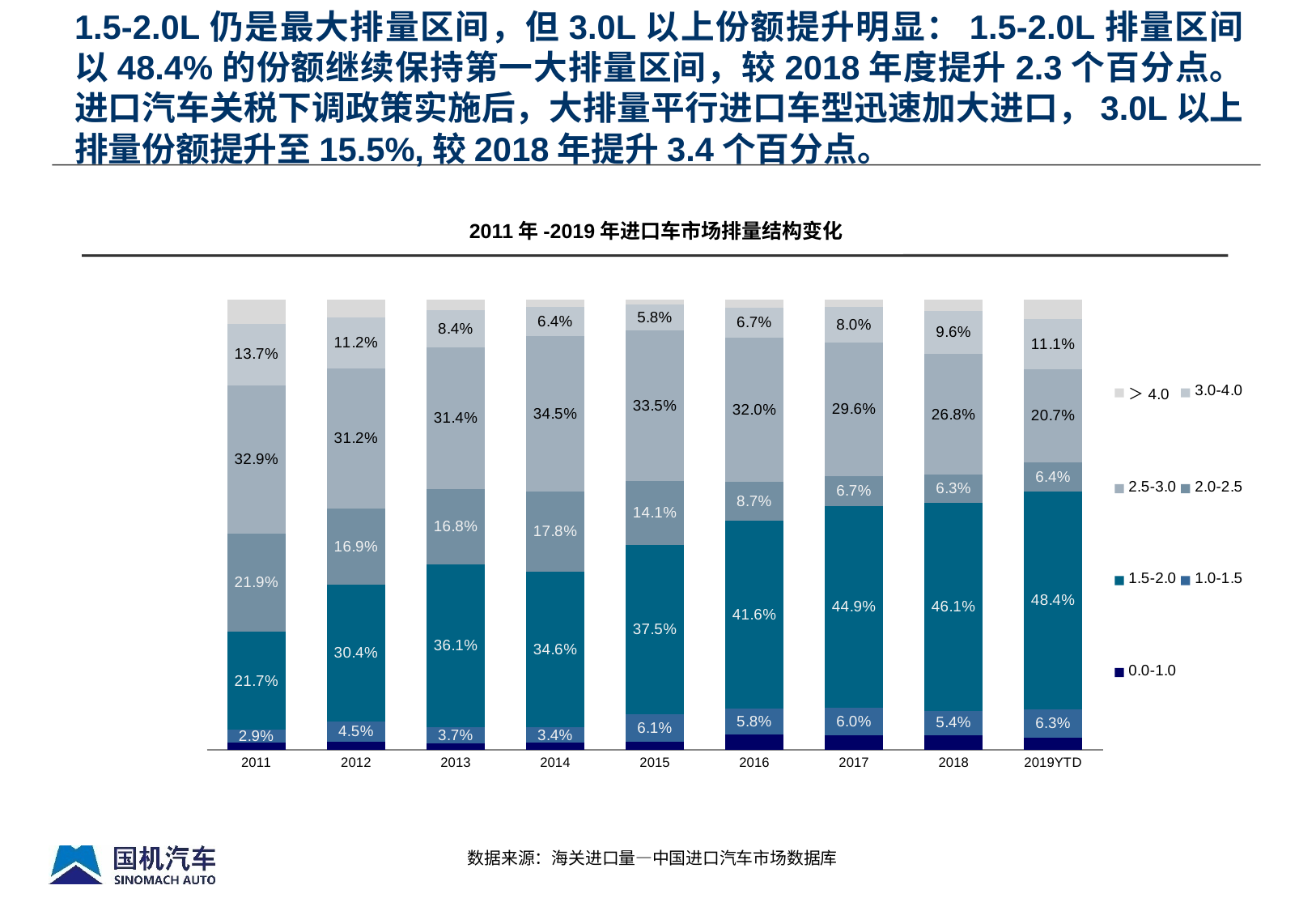

1.5-2.0L仍是最大排量区间，但3.0L以上份额提升明显：1.5-2.0L排量区间以48.4%的份额继续保持第一大排量区间，较2018年度提升2.3个百分点。进口汽车关税下调政策实施后，大排量平行进口车型迅速加大进口，3.0L以上排量份额提升至15.5%,较2018年提升3.4个百分点。
2011年-2019年进口车市场排量结构变化

### Chart

| Category | 0.0-1.0 | 1.0-1.5 | 1.5-2.0 | 2.0-2.5 | 2.5-3.0 | 3.0-4.0 | ＞4.0 |
|---|---|---|---|---|---|---|---|
| 2011 | 0.01575901148389543 | 0.029081798035933807 | 0.21718996234554436 | 0.21904516292126813 | 0.3290055513309535 | 0.13666406394937544 | 0.053254449933029295 |
| 2012 | 0.018188278415678646 | 0.044945207016493995 | 0.30449096757302613 | 0.16883719190634702 | 0.3115626285671541 | 0.11167109249354827 | 0.04030463402775181 |
| 2013 | 0.013490235897807836 | 0.03705152347969341 | 0.36089575718956873 | 0.16764881869775708 | 0.31419539947037184 | 0.08412229282204442 | 0.022595972442756726 |
| 2014 | 0.015927633359740033 | 0.033701137566624954 | 0.3461146012989829 | 0.17830687230825265 | 0.3454754552321404 | 0.06425472875973068 | 0.016219571474528398 |
| 2015 | 0.018741907286130316 | 0.06087310157203158 | 0.37545424373734965 | 0.14147068859938203 | 0.3348357149868881 | 0.05837972766410972 | 0.010244616154108644 |
| 2016 | 0.03430740052699898 | 0.057923250915252654 | 0.4161853979308683 | 0.0872958656230325 | 0.31984291077549687 | 0.06728564433009723 | 0.01715952989825344 |
| 2017 | 0.03291219361877556 | 0.06009027991771535 | 0.44875948397198323 | 0.06707864513496181 | 0.2957591758209726 | 0.07952128324074922 | 0.01587893829484222 |
| 2018 | 0.033 | 0.054 | 0.461 | 0.063 | 0.268 | 0.096 | 0.025 |
| 2019YTD | 0.027 | 0.063 | 0.484 | 0.064 | 0.207 | 0.111 | 0.044 |
数据来源：海关进口量—中国进口汽车市场数据库